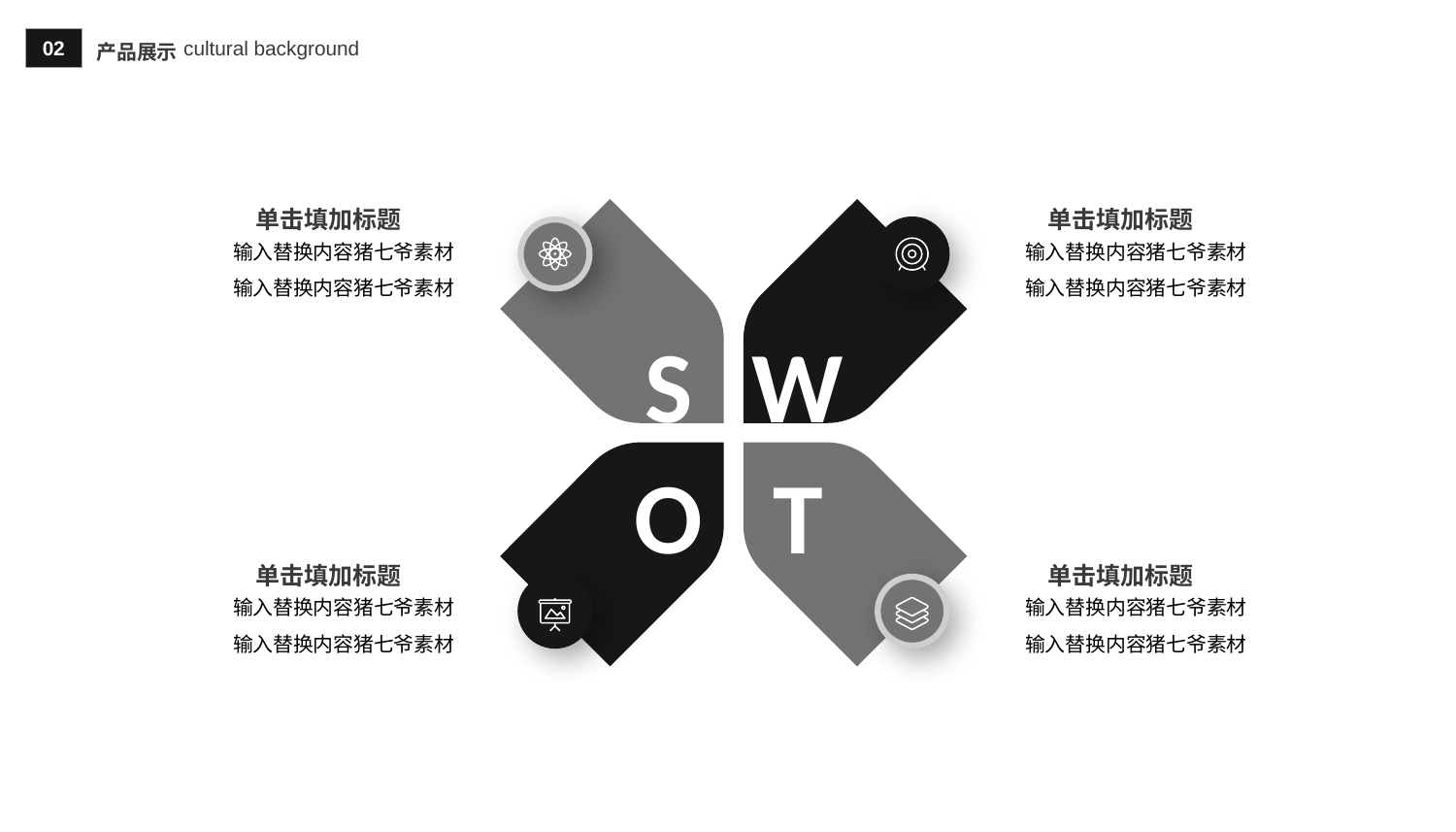

02
cultural background
产品展示
单击填加标题

S
W
O
T

单击填加标题
输入替换内容猪七爷素材
输入替换内容猪七爷素材
输入替换内容猪七爷素材
输入替换内容猪七爷素材
单击填加标题
单击填加标题
输入替换内容猪七爷素材
输入替换内容猪七爷素材
输入替换内容猪七爷素材
输入替换内容猪七爷素材